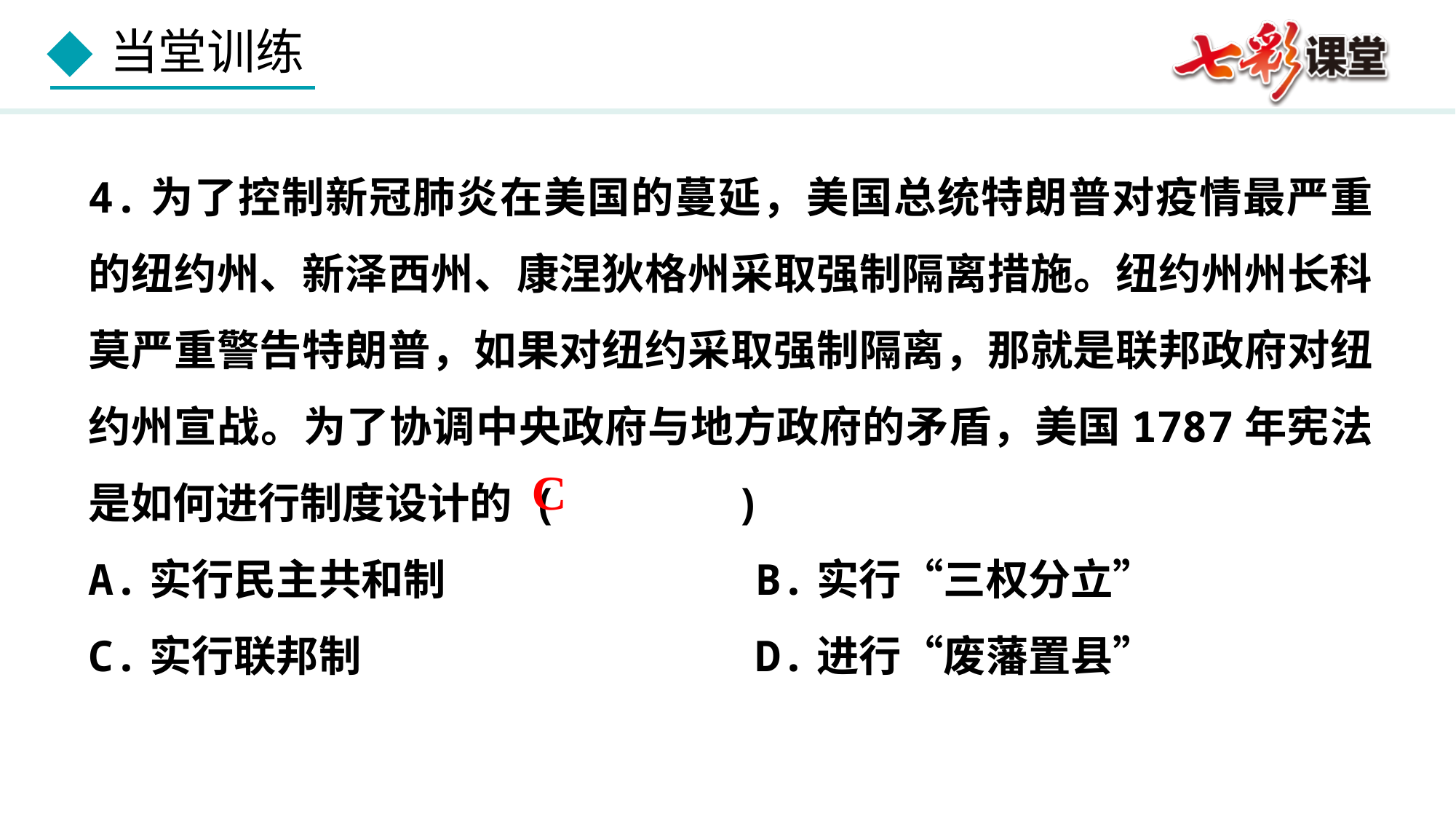

4.为了控制新冠肺炎在美国的蔓延，美国总统特朗普对疫情最严重的纽约州、新泽西州、康涅狄格州采取强制隔离措施。纽约州州长科莫严重警告特朗普，如果对纽约采取强制隔离，那就是联邦政府对纽约州宣战。为了协调中央政府与地方政府的矛盾，美国1787年宪法是如何进行制度设计的 (       )
A.实行民主共和制	B.实行“三权分立”
C.实行联邦制	D.进行“废藩置县”
C